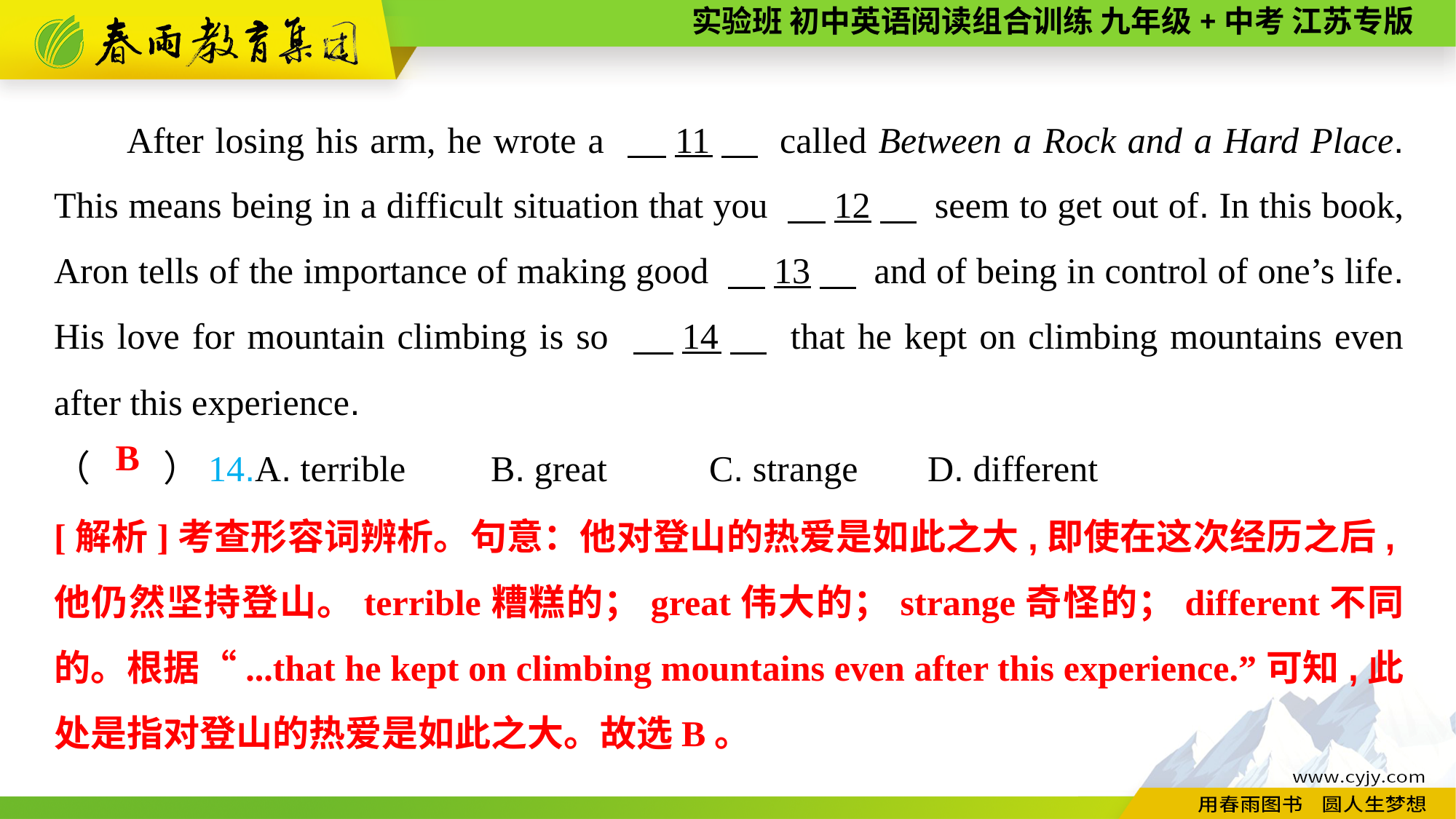

After losing his arm, he wrote a 　11　 called Between a Rock and a Hard Place. This means being in a difficult situation that you 　12　 seem to get out of. In this book, Aron tells of the importance of making good 　13　 and of being in control of one’s life. His love for mountain climbing is so 　14　 that he kept on climbing mountains even after this experience.
（　　）14.A. terrible	B. great	C. strange	D. different
B
[解析]考查形容词辨析。句意：他对登山的热爱是如此之大,即使在这次经历之后,他仍然坚持登山。terrible糟糕的；great伟大的；strange奇怪的；different不同的。根据“...that he kept on climbing mountains even after this experience.”可知,此处是指对登山的热爱是如此之大。故选B。